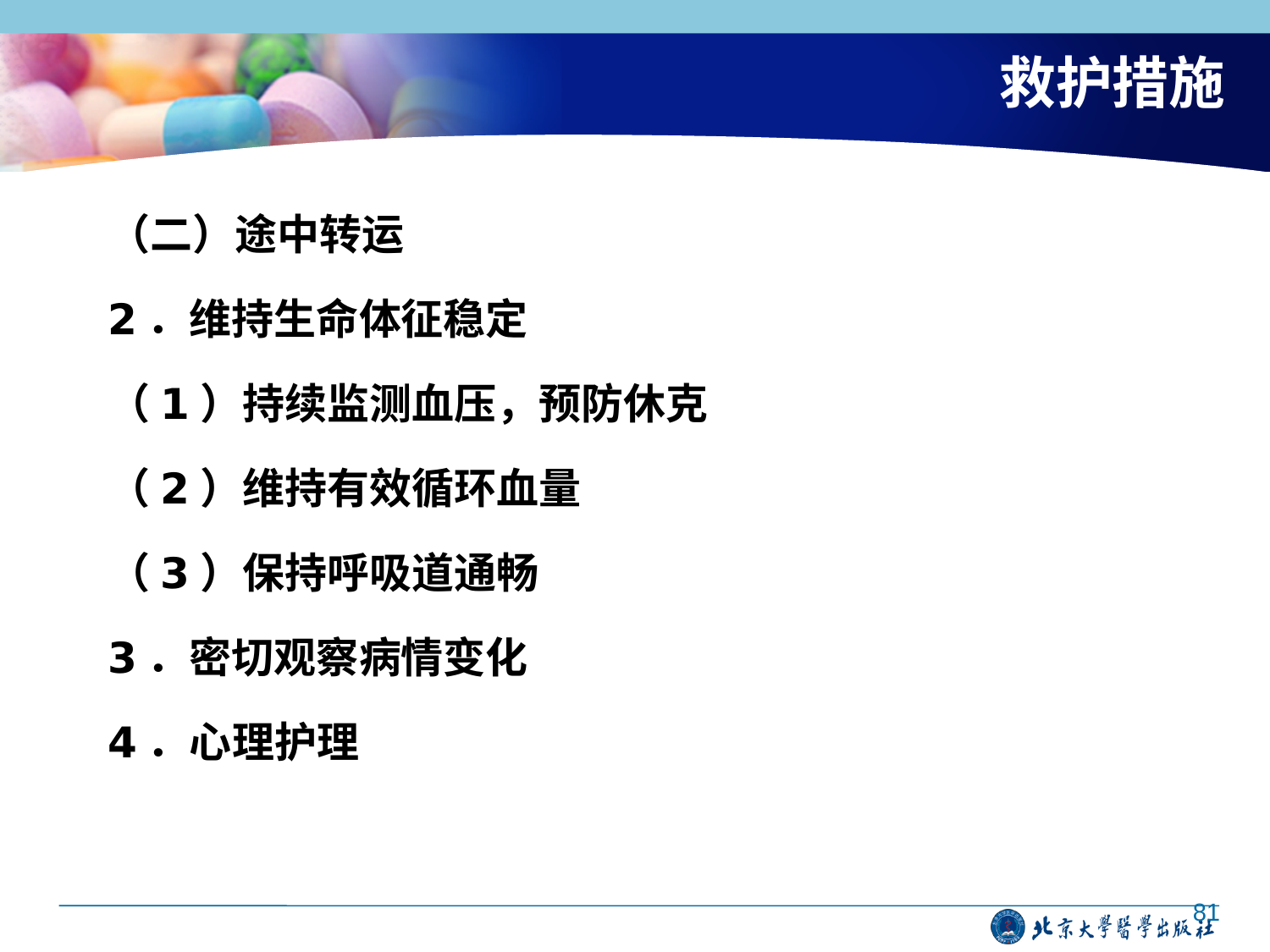

# 救护措施
（二）途中转运
2．维持生命体征稳定
（1）持续监测血压，预防休克
（2）维持有效循环血量
（3）保持呼吸道通畅
3．密切观察病情变化
4．心理护理

81